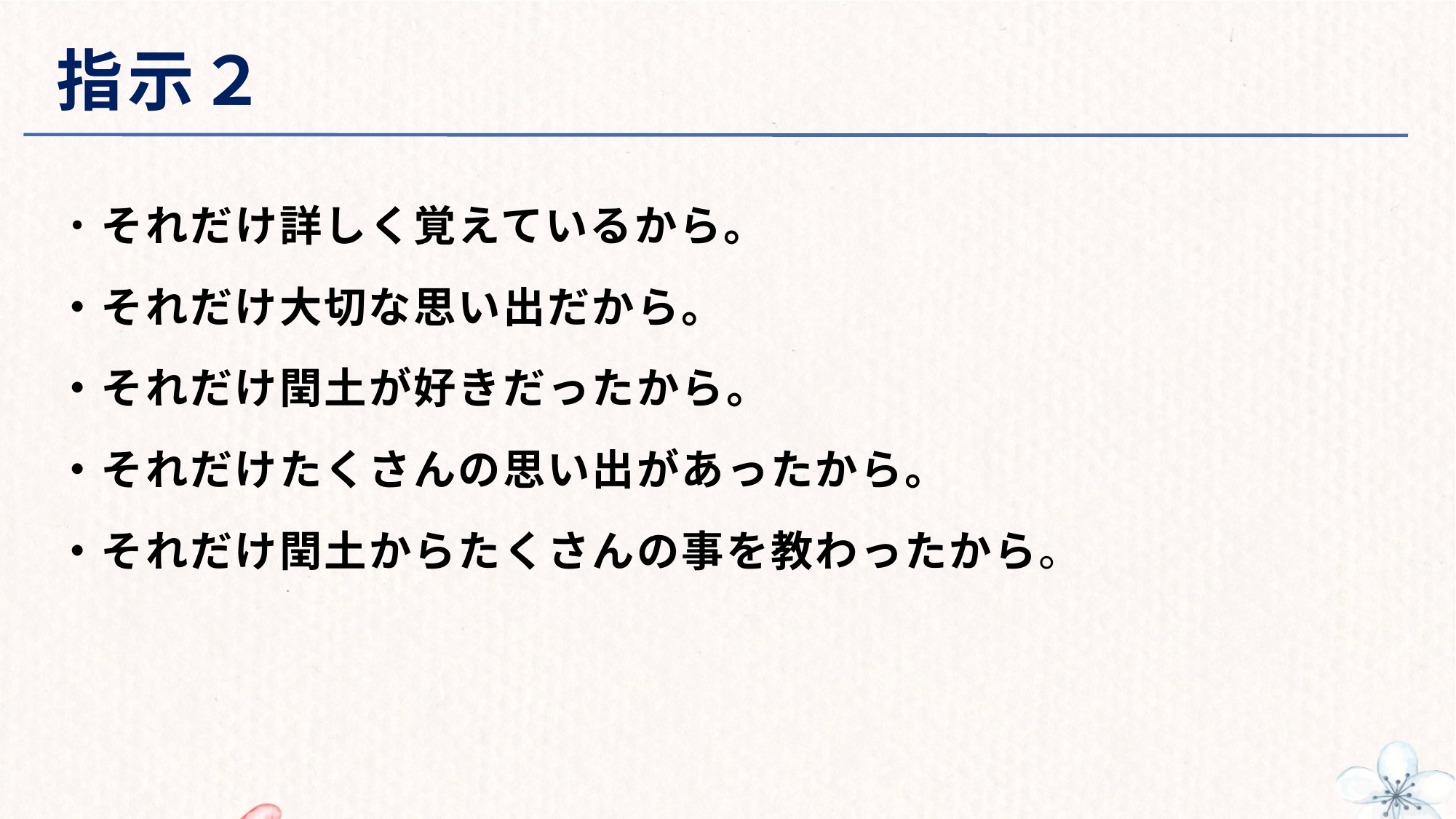

# 指示２
・それだけ詳しく覚えているから。
・それだけ大切な思い出だから。
・それだけ閏土が好きだったから。
・それだけたくさんの思い出があったから。
・それだけ閏土からたくさんの事を教わったから。